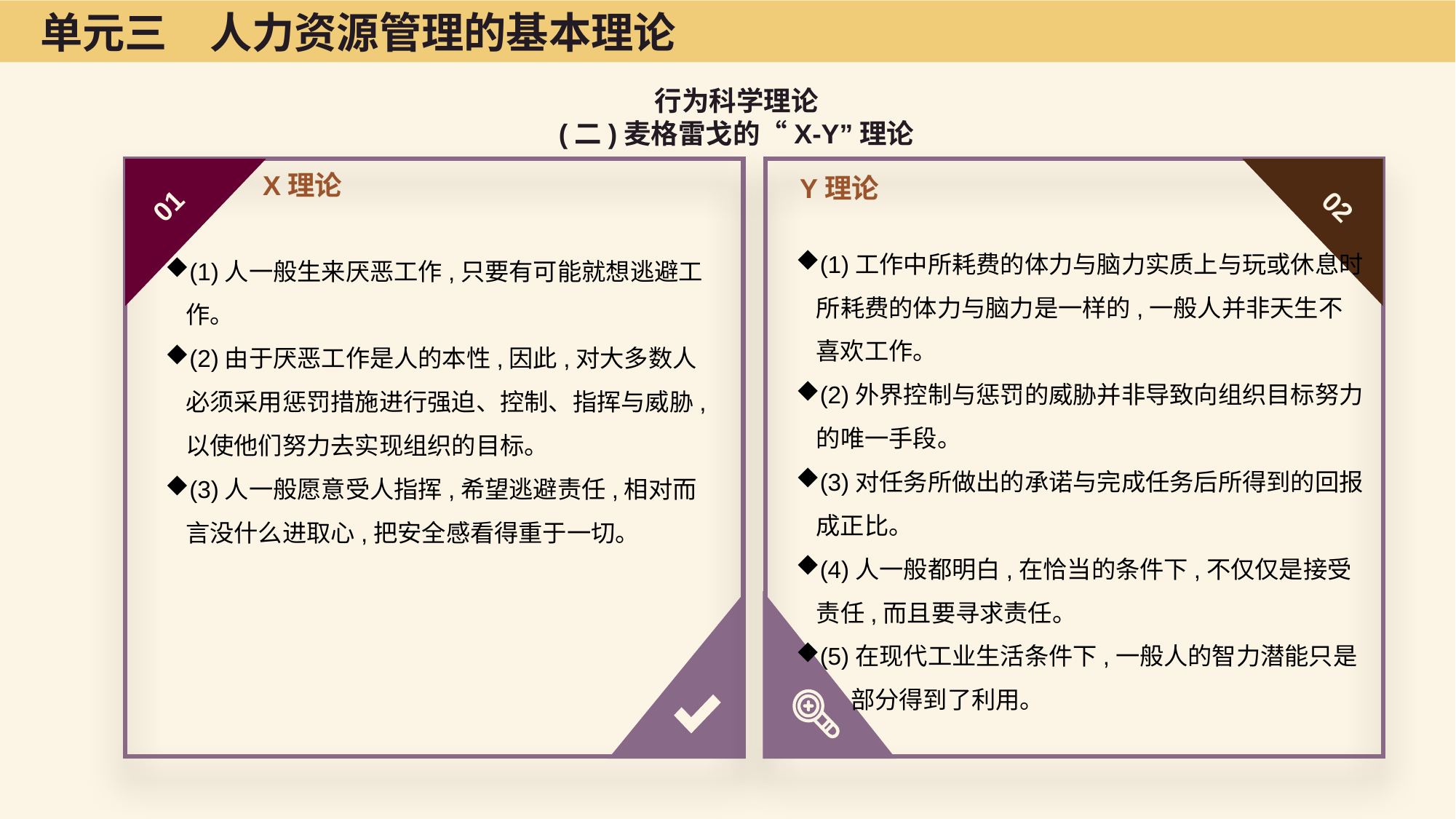

单元三　人力资源管理的基本理论
行为科学理论
(二)麦格雷戈的“X-Y”理论
X理论

Y理论

01
02
(1)工作中所耗费的体力与脑力实质上与玩或休息时所耗费的体力与脑力是一样的,一般人并非天生不喜欢工作。
(2)外界控制与惩罚的威胁并非导致向组织目标努力的唯一手段。
(3)对任务所做出的承诺与完成任务后所得到的回报成正比。
(4)人一般都明白,在恰当的条件下,不仅仅是接受责任,而且要寻求责任。
(5)在现代工业生活条件下,一般人的智力潜能只是
         部分得到了利用。

(1)人一般生来厌恶工作,只要有可能就想逃避工作。
(2)由于厌恶工作是人的本性,因此,对大多数人必须采用惩罚措施进行强迫、控制、指挥与威胁,以使他们努力去实现组织的目标。
(3)人一般愿意受人指挥,希望逃避责任,相对而言没什么进取心,把安全感看得重于一切。